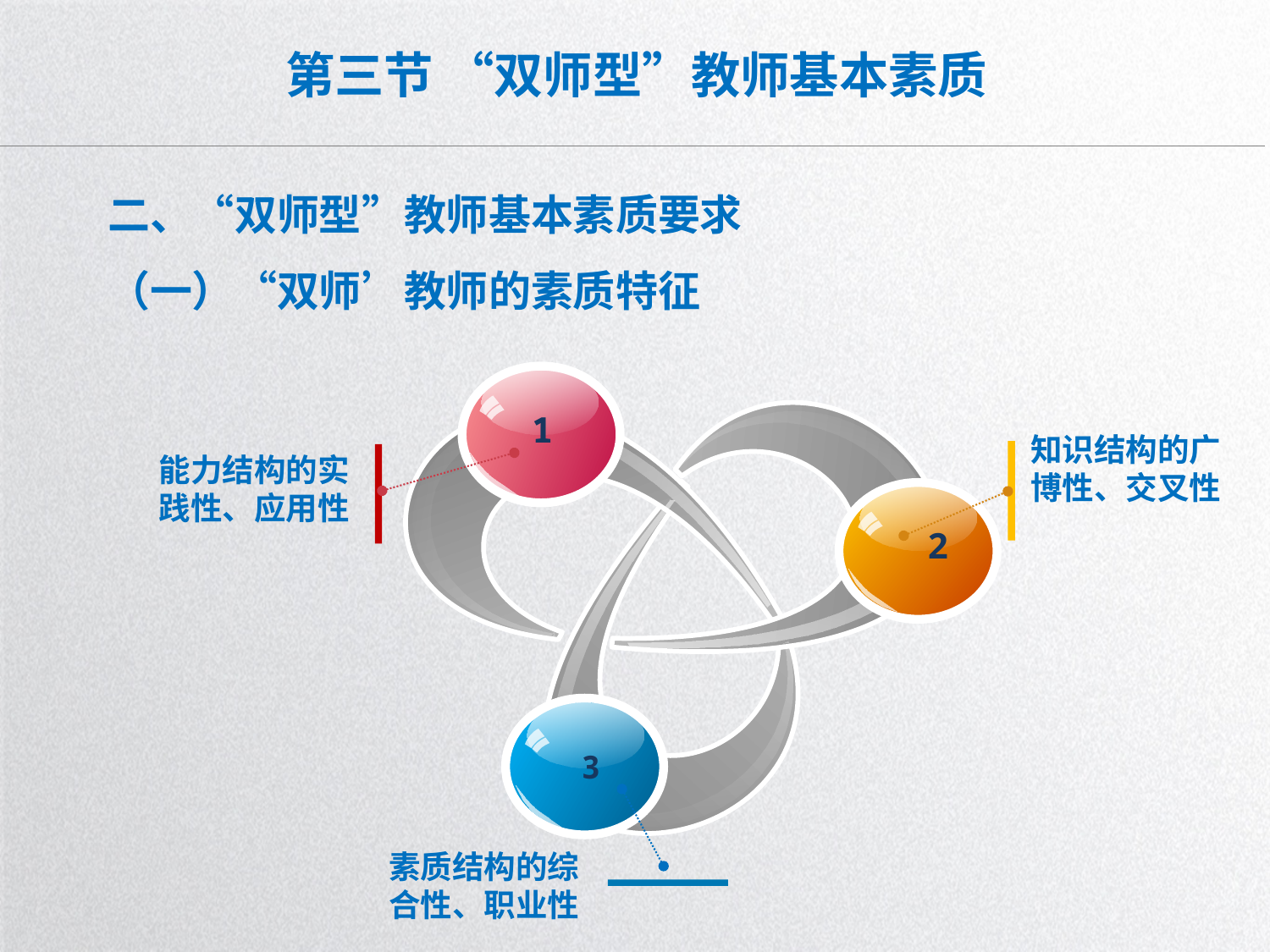

# 第三节 “双师型”教师基本素质
二、“双师型”教师基本素质要求
（一）“双师’教师的素质特征

1
知识结构的广博性、交叉性
能力结构的实践性、应用性
2
3
素质结构的综合性、职业性